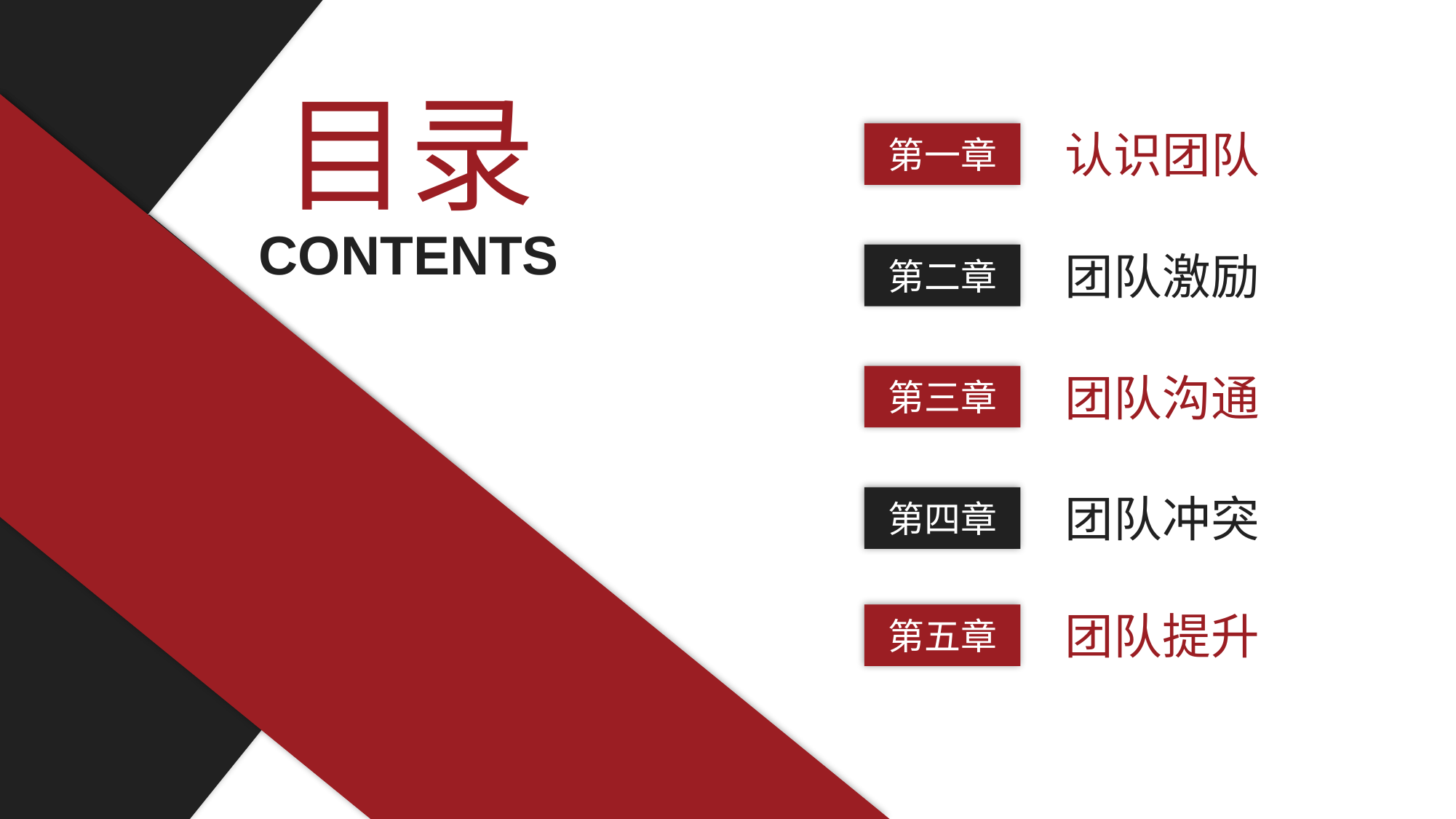

目录

认识团队
第一章
CONTENTS
团队激励
第二章
团队沟通
第三章
团队冲突
第四章
团队提升
第五章